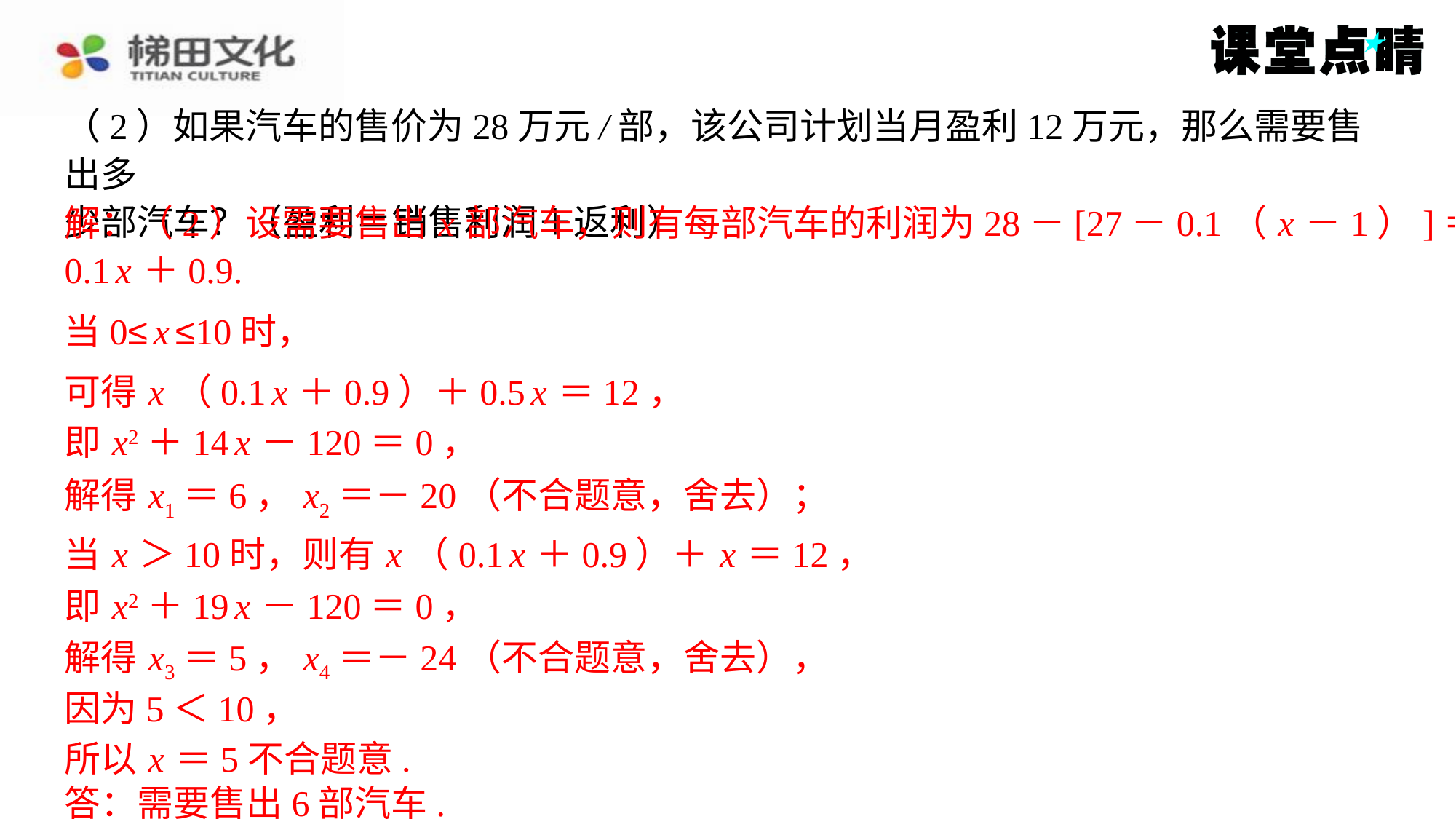

（2）如果汽车的售价为28万元/部，该公司计划当月盈利12万元，那么需要售出多
少部汽车？（盈利＝销售利润＋返利）
解：（2）设需要售出 x 部汽车，则有每部汽车的利润为28－[27－0.1（ x －1）]＝
解：（2）设需要售出 x 部汽车，则有每部汽车的利润为28－[27－0.1（ x －1）]＝
0.1 x ＋0.9.
当0≤ x ≤10时，
可得 x （0.1 x ＋0.9）＋0.5 x ＝12，
即 x2＋14 x －120＝0，
0.1 x ＋0.9.
当0≤ x ≤10时，
可得 x （0.1 x ＋0.9）＋0.5 x ＝12，
即 x2＋14 x －120＝0，
解得 x1＝6， x2＝－20（不合题意，舍去）；
解得 x1＝6， x2＝－20（不合题意，舍去）；
当 x ＞10时，则有 x （0.1 x ＋0.9）＋ x ＝12，
即 x2＋19 x －120＝0，
当 x ＞10时，则有 x （0.1 x ＋0.9）＋ x ＝12，
即 x2＋19 x －120＝0，
解得 x3＝5， x4＝－24（不合题意，舍去），
解得 x3＝5， x4＝－24（不合题意，舍去），
因为5＜10，
所以 x ＝5不合题意.
因为5＜10，
所以 x ＝5不合题意.
答：需要售出6部汽车.
答：需要售出6部汽车.